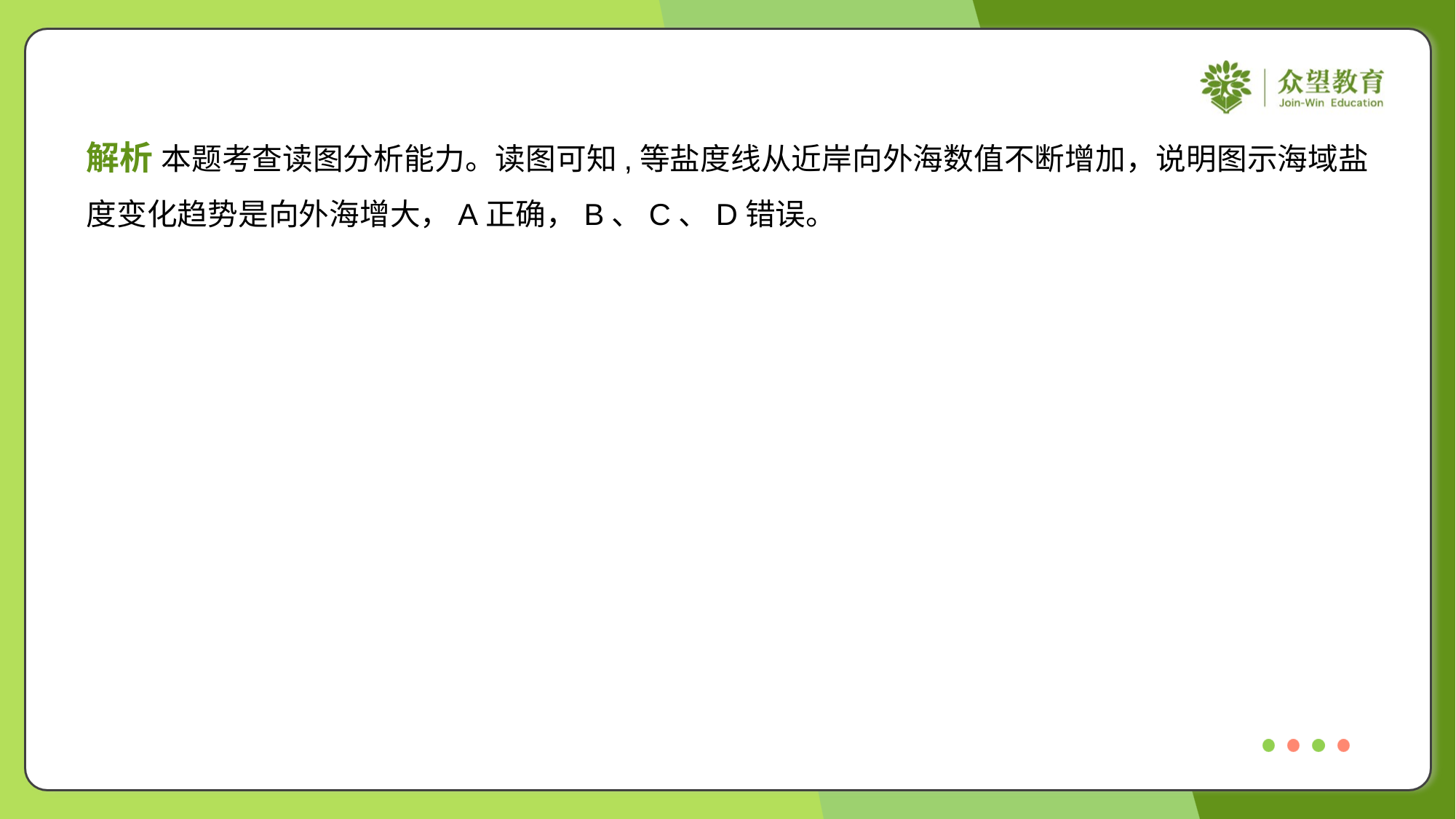

解析 本题考查读图分析能力。读图可知,等盐度线从近岸向外海数值不断增加，说明图示海域盐
度变化趋势是向外海增大，A正确，B、C、D错误。